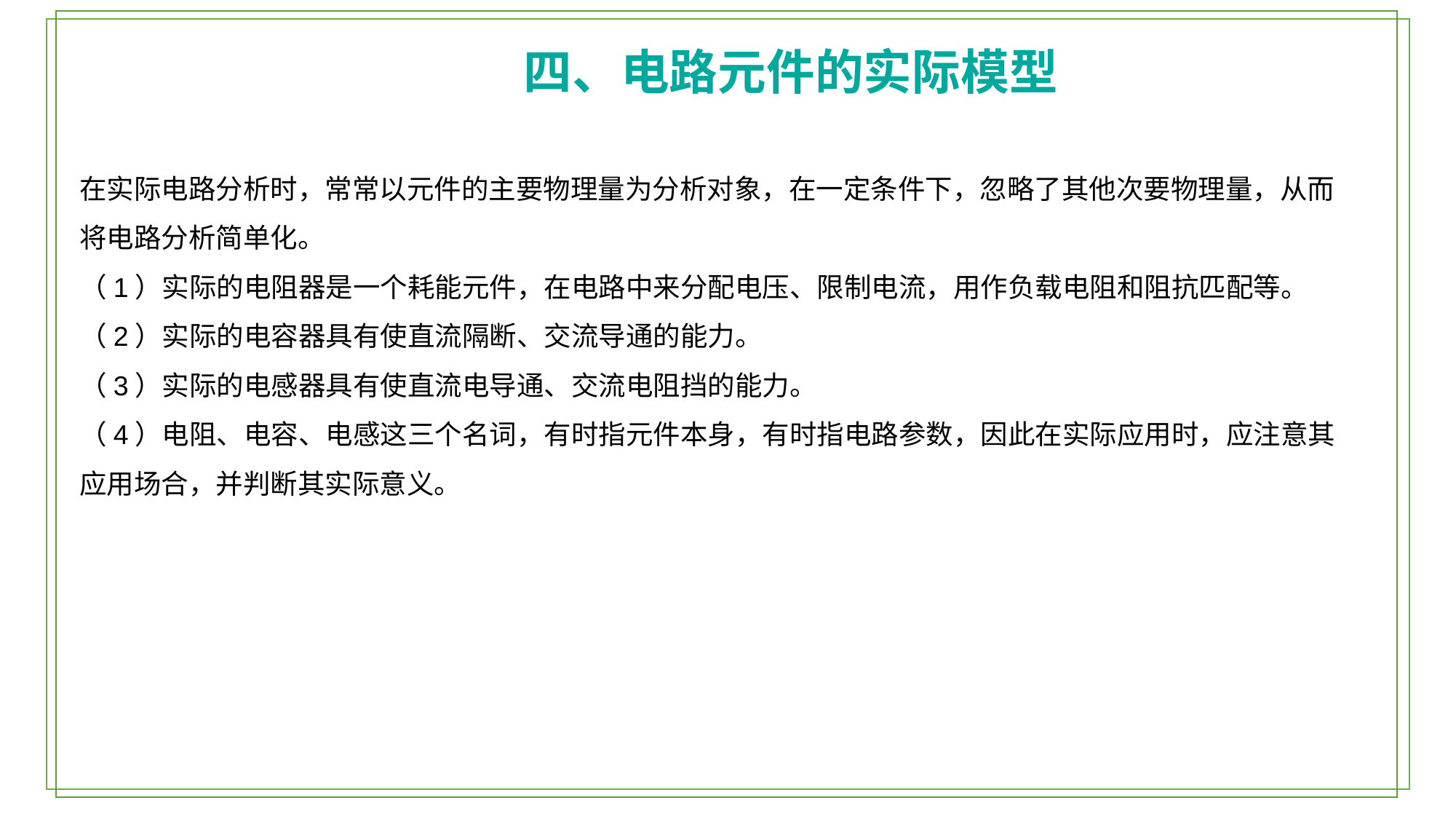

四、电路元件的实际模型
在实际电路分析时，常常以元件的主要物理量为分析对象，在一定条件下，忽略了其他次要物理量，从而将电路分析简单化。
（1）实际的电阻器是一个耗能元件，在电路中来分配电压、限制电流，用作负载电阻和阻抗匹配等。
（2）实际的电容器具有使直流隔断、交流导通的能力。
（3）实际的电感器具有使直流电导通、交流电阻挡的能力。
（4）电阻、电容、电感这三个名词，有时指元件本身，有时指电路参数，因此在实际应用时，应注意其应用场合，并判断其实际意义。